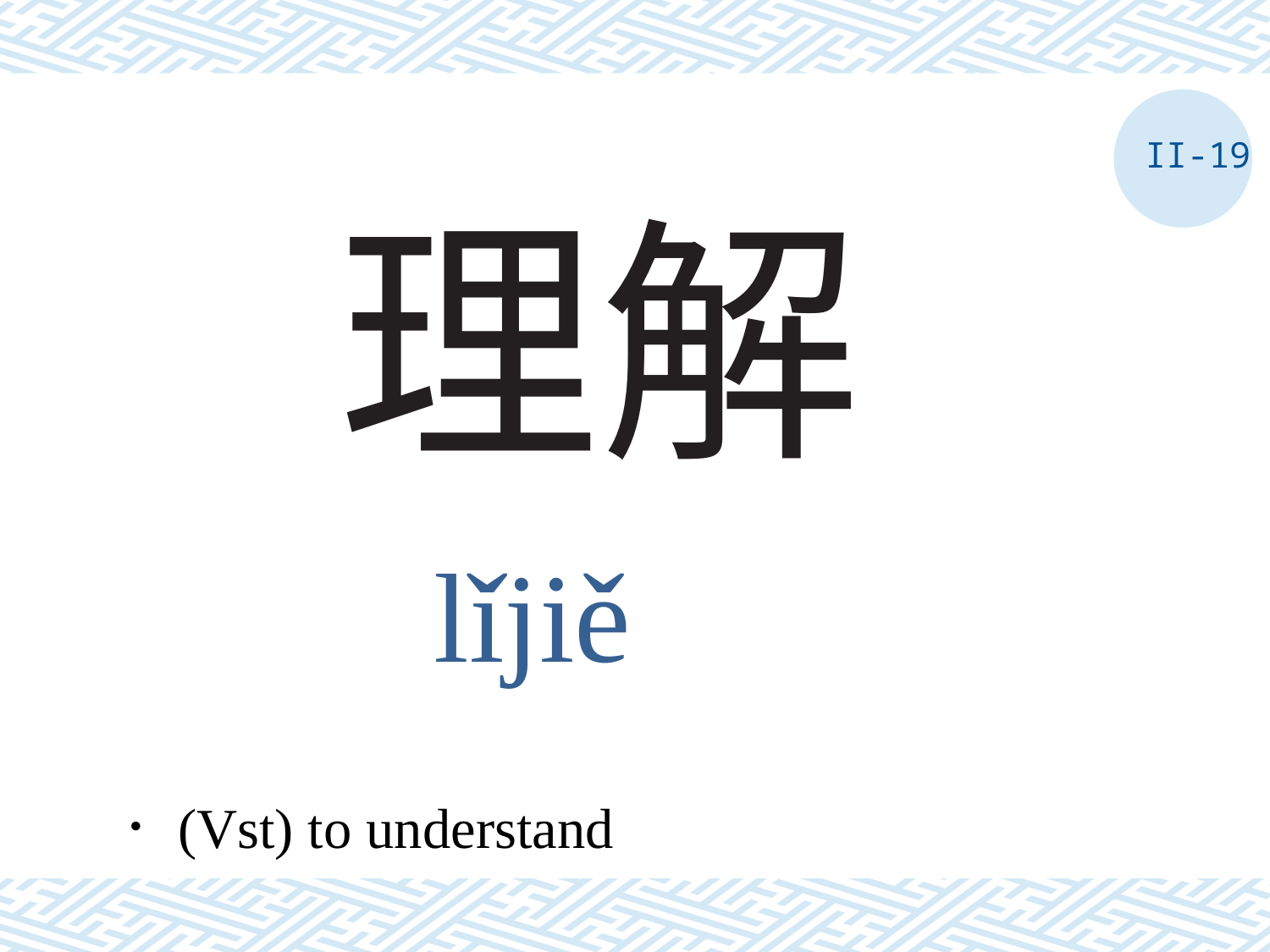

II-19

# 理解
lǐjiě
．(Vst) to understand